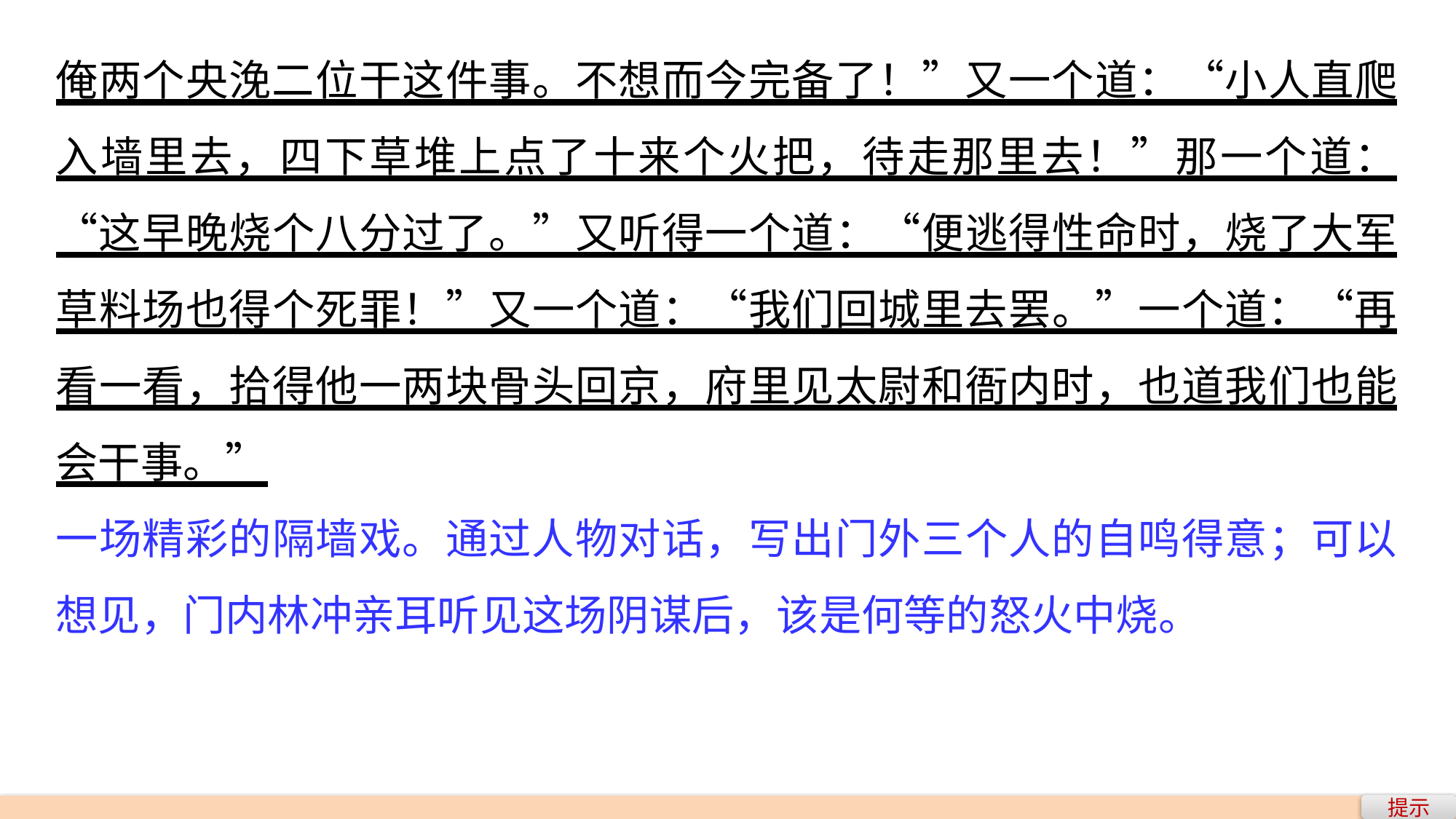

俺两个央浼二位干这件事。不想而今完备了！”又一个道：“小人直爬入墙里去，四下草堆上点了十来个火把，待走那里去！”那一个道：“这早晚烧个八分过了。”又听得一个道：“便逃得性命时，烧了大军草料场也得个死罪！”又一个道：“我们回城里去罢。”一个道：“再看一看，拾得他一两块骨头回京，府里见太尉和衙内时，也道我们也能会干事。”
一场精彩的隔墙戏。通过人物对话，写出门外三个人的自鸣得意；可以想见，门内林冲亲耳听见这场阴谋后，该是何等的怒火中烧。
提示